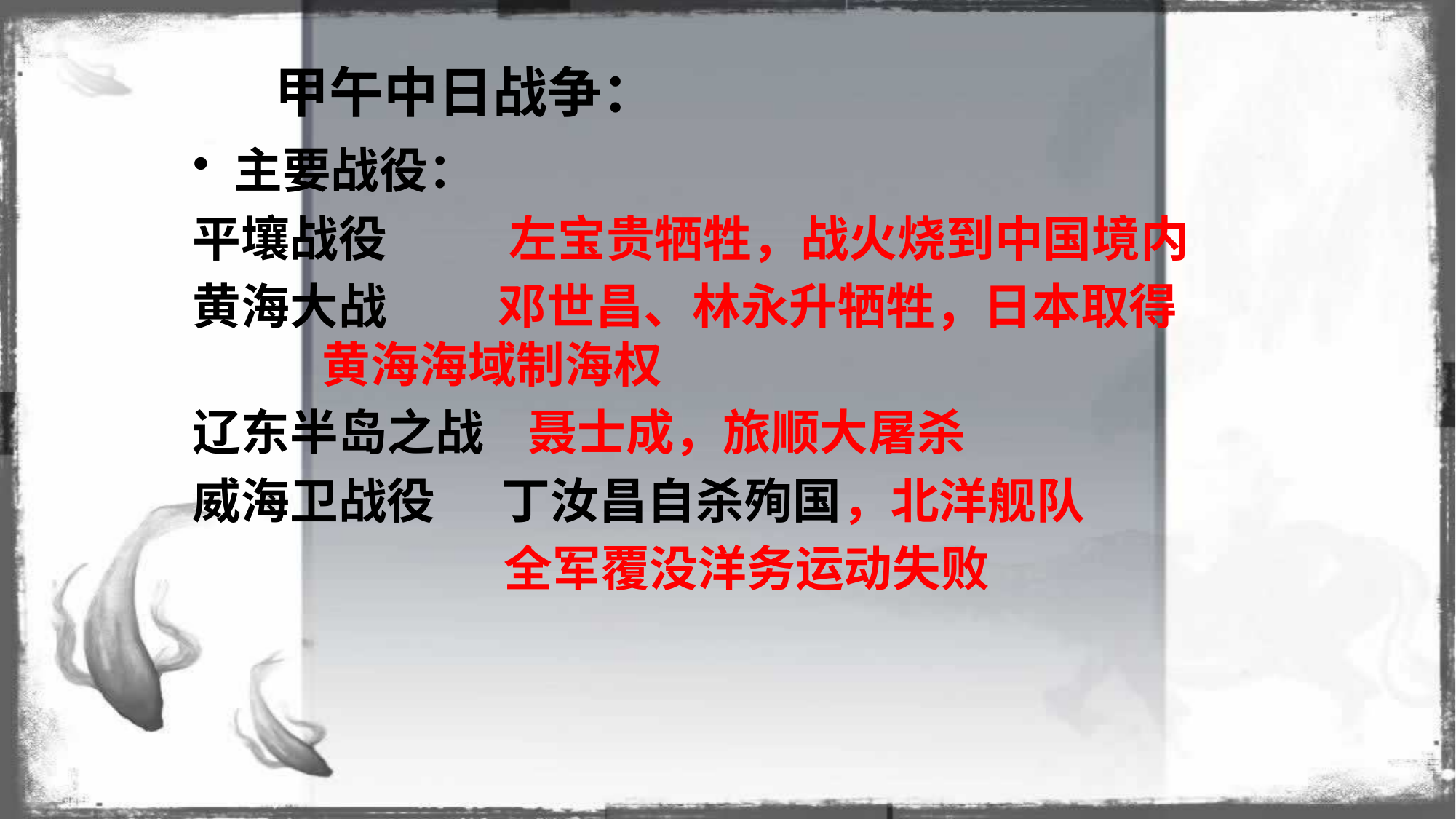

# 甲午中日战争：
主要战役：
平壤战役           左宝贵牺牲，战火烧到中国境内
黄海大战          邓世昌、林永升牺牲，日本取得              黄海海域制海权
辽东半岛之战    聂士成，旅顺大屠杀
威海卫战役      丁汝昌自杀殉国，北洋舰队
                           全军覆没洋务运动失败